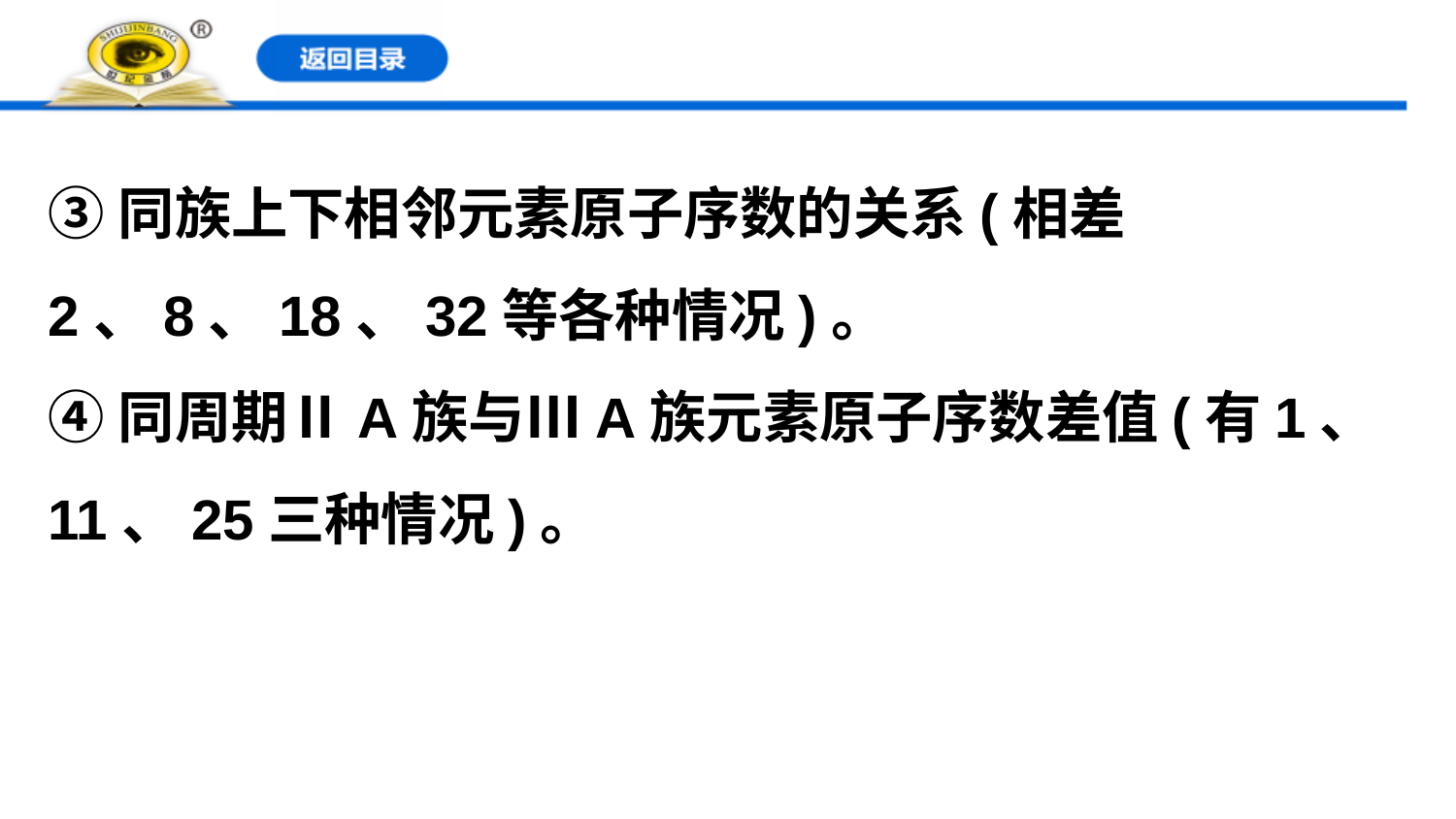

③同族上下相邻元素原子序数的关系(相差2、8、18、32等各种情况)。
④同周期ⅡA族与ⅢA族元素原子序数差值(有1、11、25三种情况)。